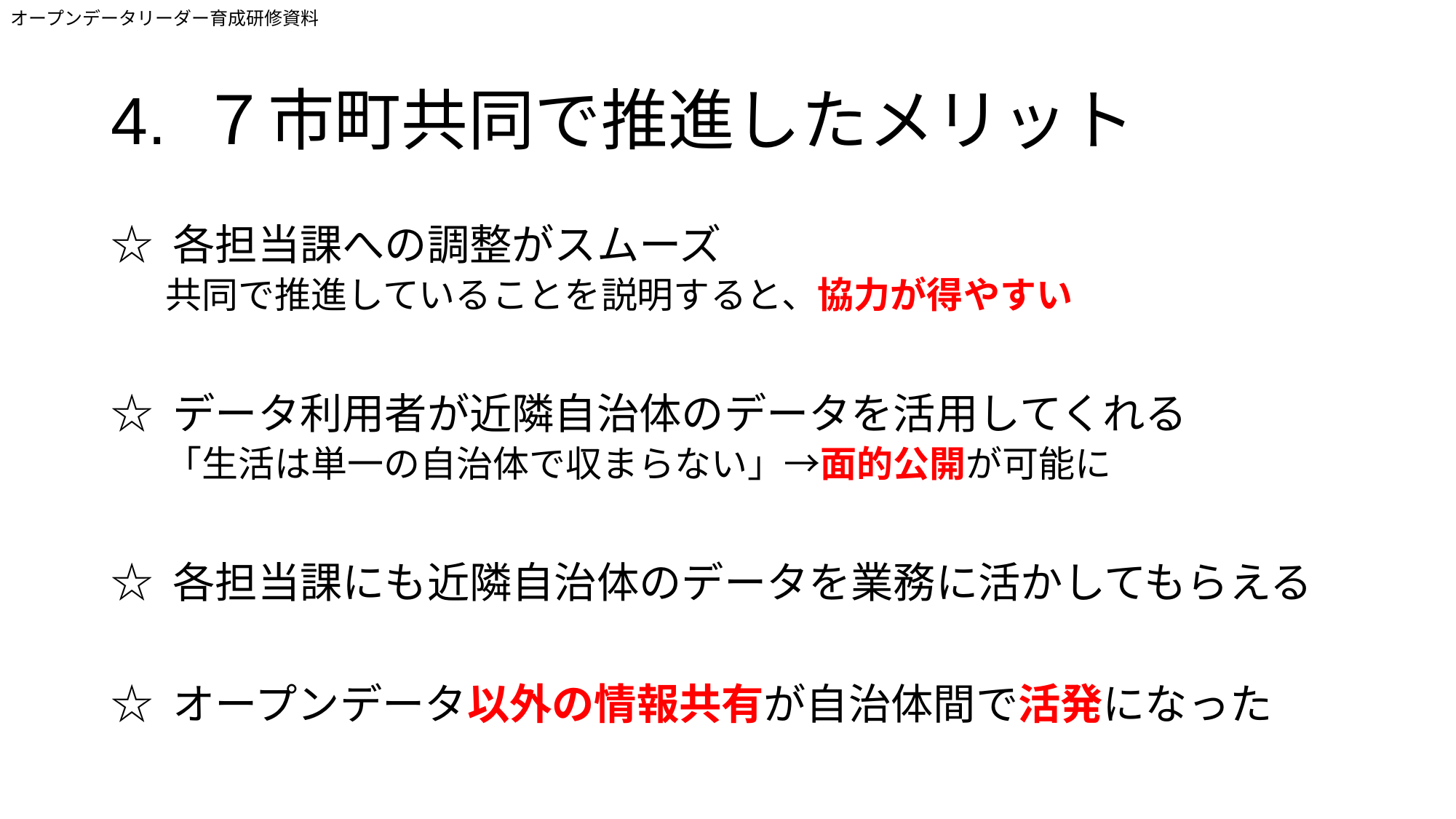

オープンデータリーダー育成研修資料
# 4. ７市町共同で推進したメリット
☆ 各担当課への調整がスムーズ
共同で推進していることを説明すると、協力が得やすい

☆ データ利用者が近隣自治体のデータを活用してくれる
「生活は単一の自治体で収まらない」→面的公開が可能に

☆ 各担当課にも近隣自治体のデータを業務に活かしてもらえる

☆ オープンデータ以外の情報共有が自治体間で活発になった